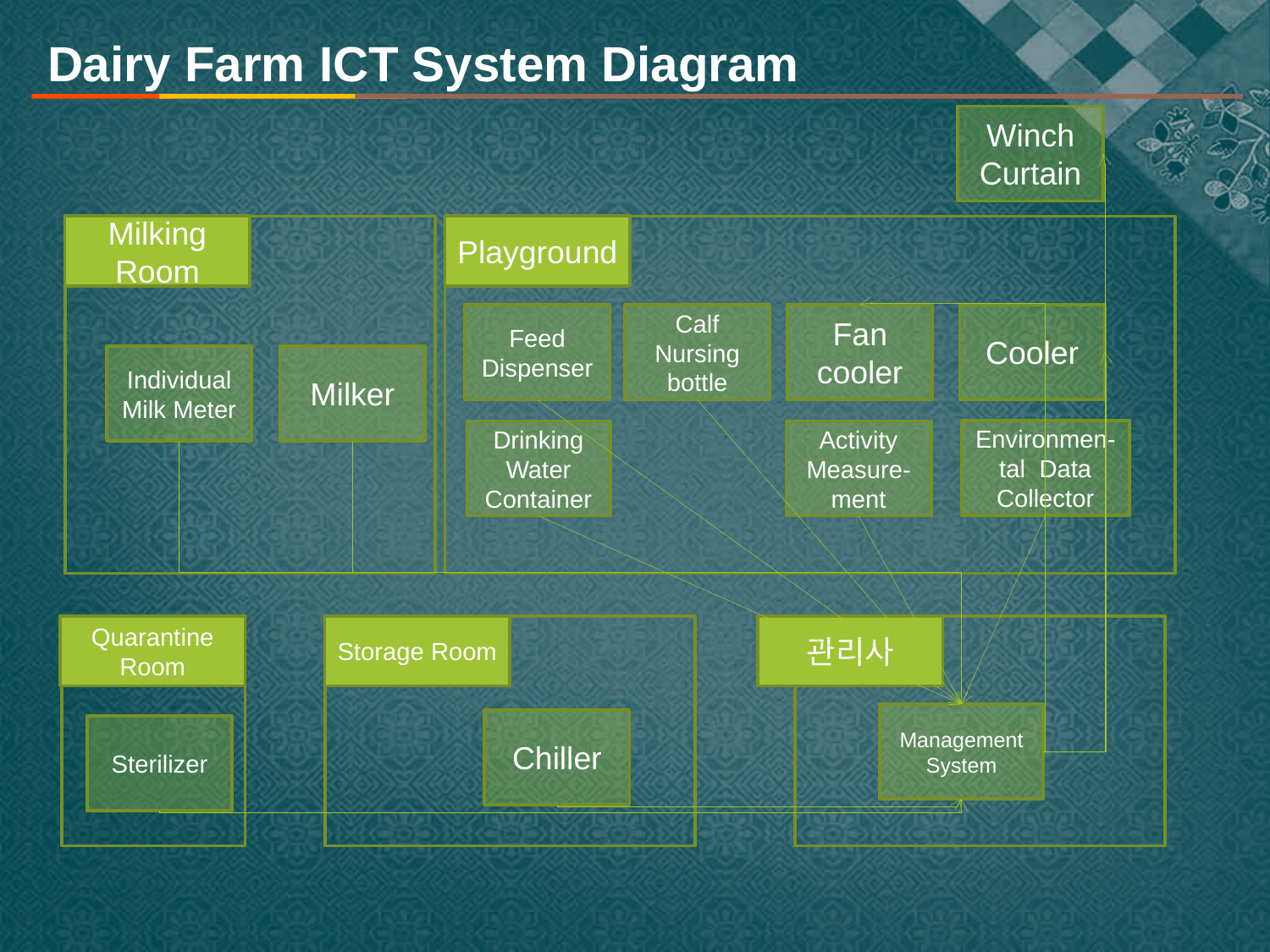

Dairy Farm ICT System Diagram
Winch Curtain

Milking Room

Playground
Fan cooler
Cooler
Feed Dispenser
Calf Nursing bottle
Individual Milk Meter
Milker
Environmen-tal  Data Collector
Drinking Water Container
Activity Measure-ment
Quarantine Room

Storage Room

관리사

Management System
Chiller
Sterilizer